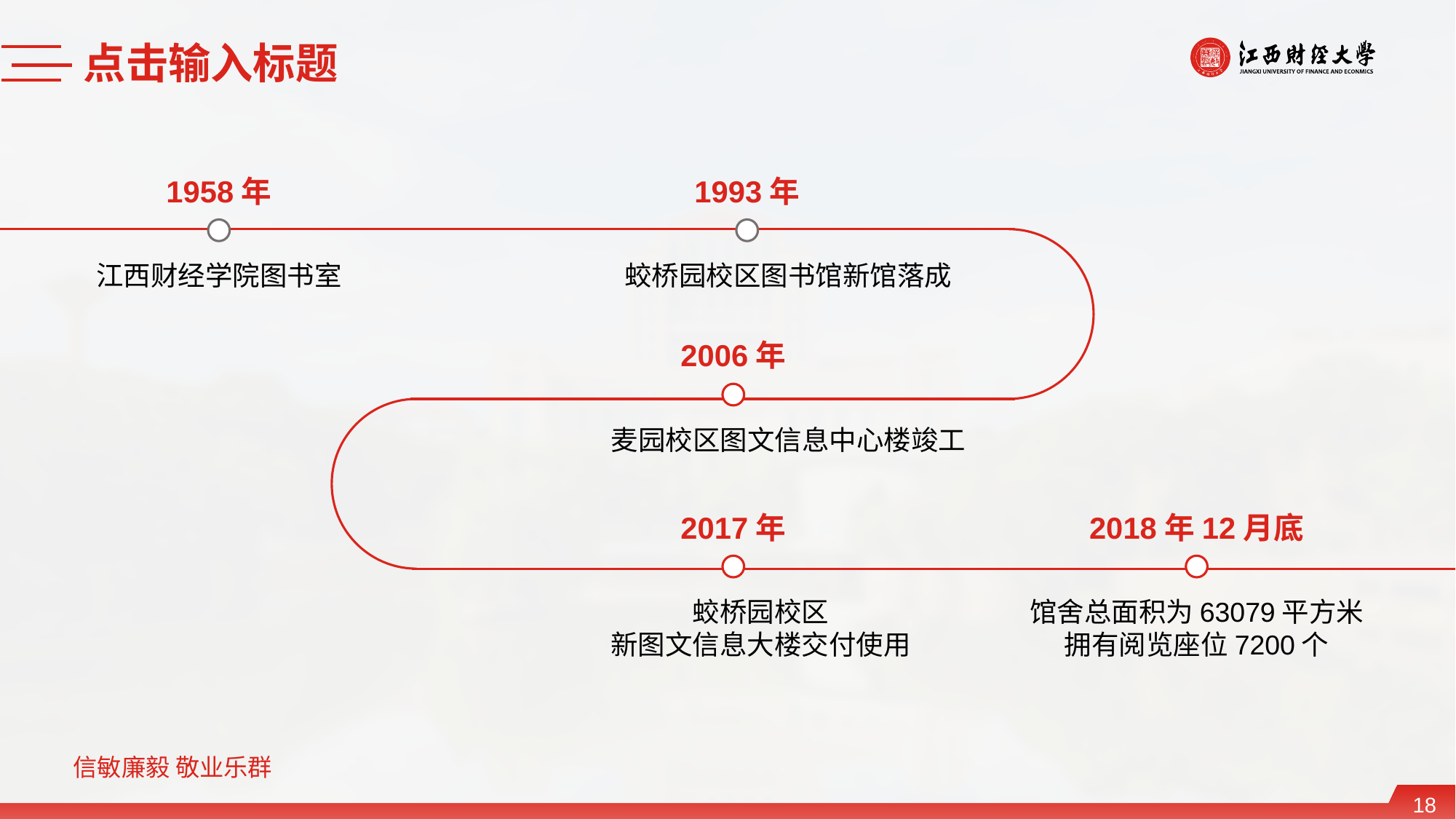

点击输入标题
1958年
1993年

江西财经学院图书室
蛟桥园校区图书馆新馆落成
2006年

麦园校区图文信息中心楼竣工
2017年
2018年12月底

蛟桥园校区
新图文信息大楼交付使用
馆舍总面积为63079平方米
拥有阅览座位7200个
18